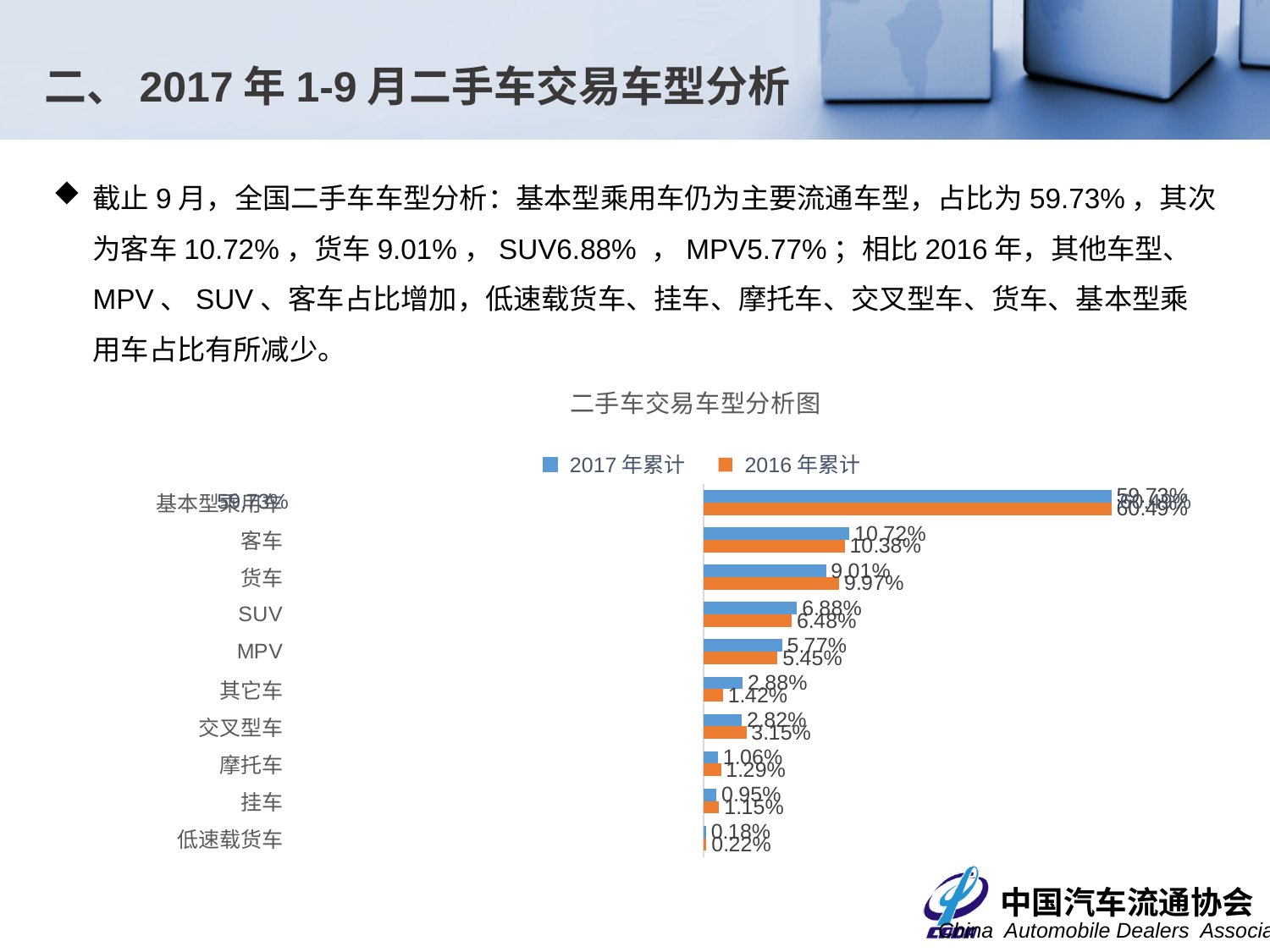

二、2017年1-9月二手车交易车型分析
截止9月，全国二手车车型分析：基本型乘用车仍为主要流通车型，占比为59.73%，其次为客车10.72%，货车9.01%，SUV6.88% ，MPV5.77%；相比2016年，其他车型、MPV、SUV、客车占比增加，低速载货车、挂车、摩托车、交叉型车、货车、基本型乘用车占比有所减少。

### Chart: 二手车交易车型分析图

| Category | 2016年累计 | 2017年累计 |
|---|---|---|
| 低速载货车 | 0.002169114056113418 | 0.001835916531727897 |
| 挂车 | 0.011488836922504159 | 0.009521083830581593 |
| 摩托车 | 0.01285694534519812 | 0.010636943639064974 |
| 交叉型车 | 0.03153454064538787 | 0.028191817502841967 |
| 其它车 | 0.01423695859743792 | 0.02878301845641919 |
| MPV | 0.05445458429282204 | 0.05766295692612007 |
| SUV | 0.06479866362877065 | 0.06875835114465763 |
| 货车 | 0.09974312624611774 | 0.09008097661545966 |
| 客车 | 0.10379496203847485 | 0.10722291113447384 |
| 基本型乘用车 | 0.6049222682271737 | 0.597306024218653 |
2017年累计
2016年累计